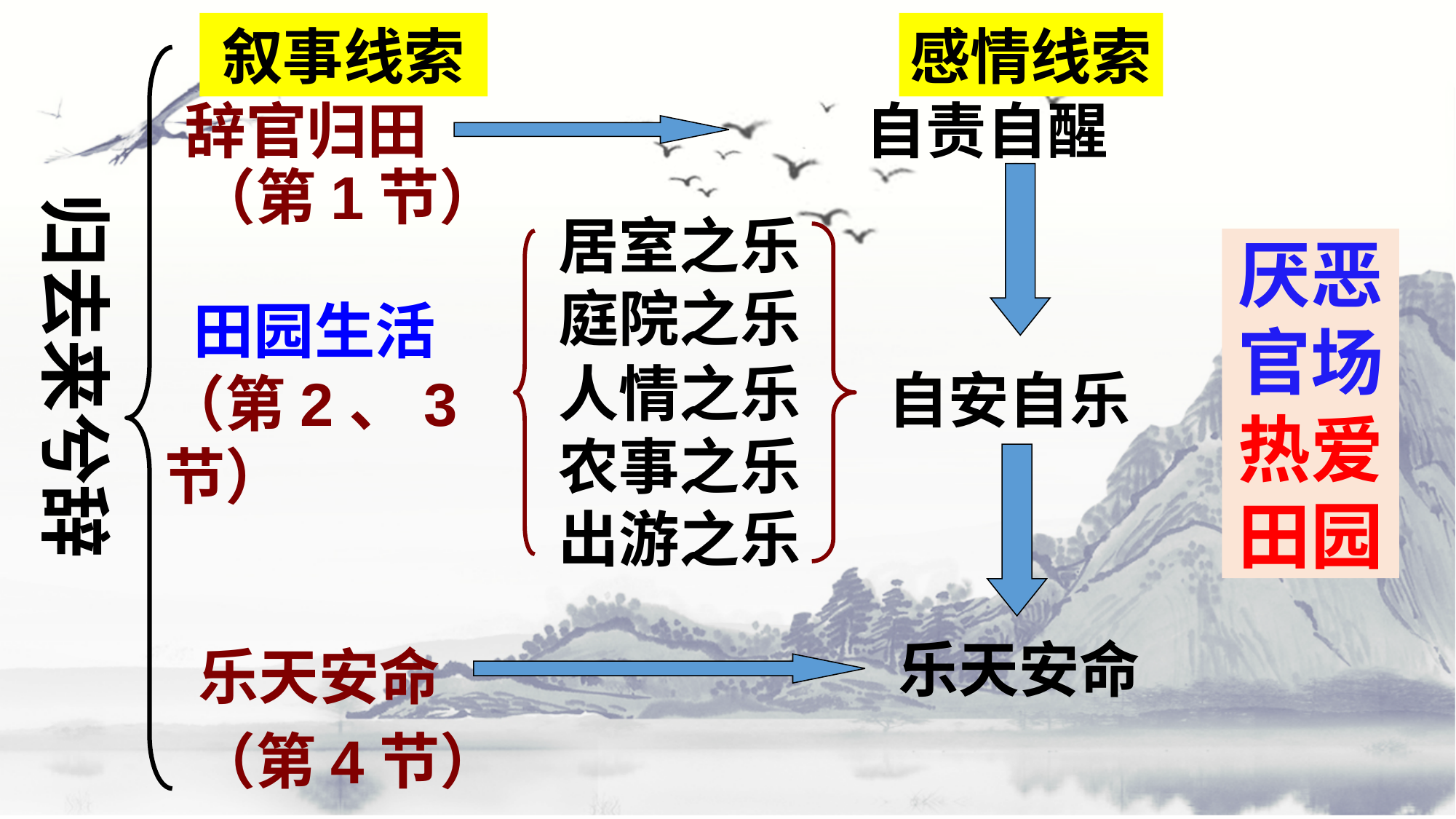

叙事线索
感情线索

辞官归田
自责自醒

（第1节）

归去来兮辞
居室之乐
庭院之乐

厌恶官场
热爱田园

田园生活
人情之乐
农事之乐
出游之乐
自安自乐
（第2、3节）

乐天安命
乐天安命

（第4节）